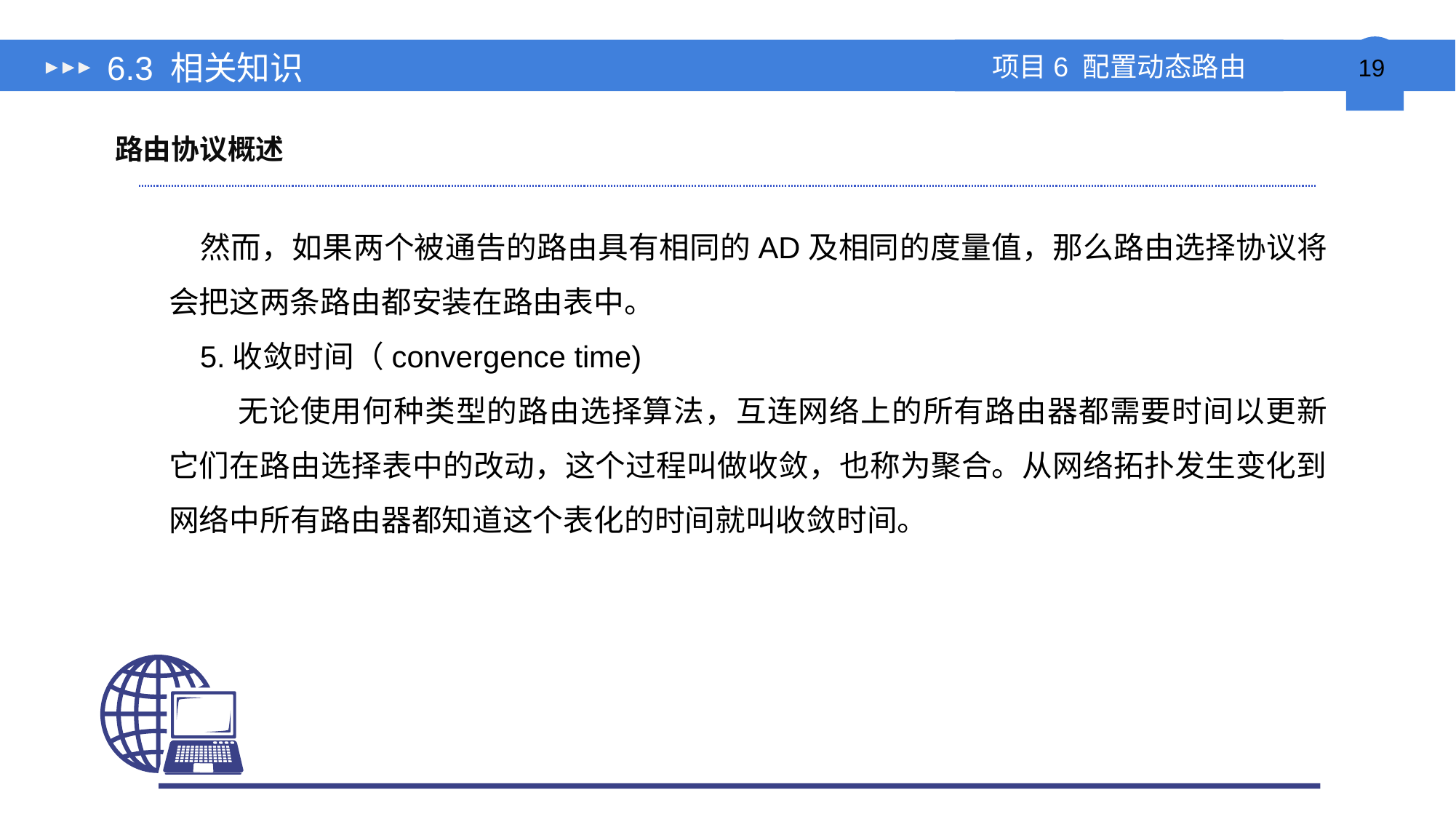

# 6.3 相关知识
路由协议概述

然而，如果两个被通告的路由具有相同的AD及相同的度量值，那么路由选择协议将会把这两条路由都安装在路由表中。
5.收敛时间（convergence time)
    无论使用何种类型的路由选择算法，互连网络上的所有路由器都需要时间以更新它们在路由选择表中的改动，这个过程叫做收敛，也称为聚合。从网络拓扑发生变化到网络中所有路由器都知道这个表化的时间就叫收敛时间。